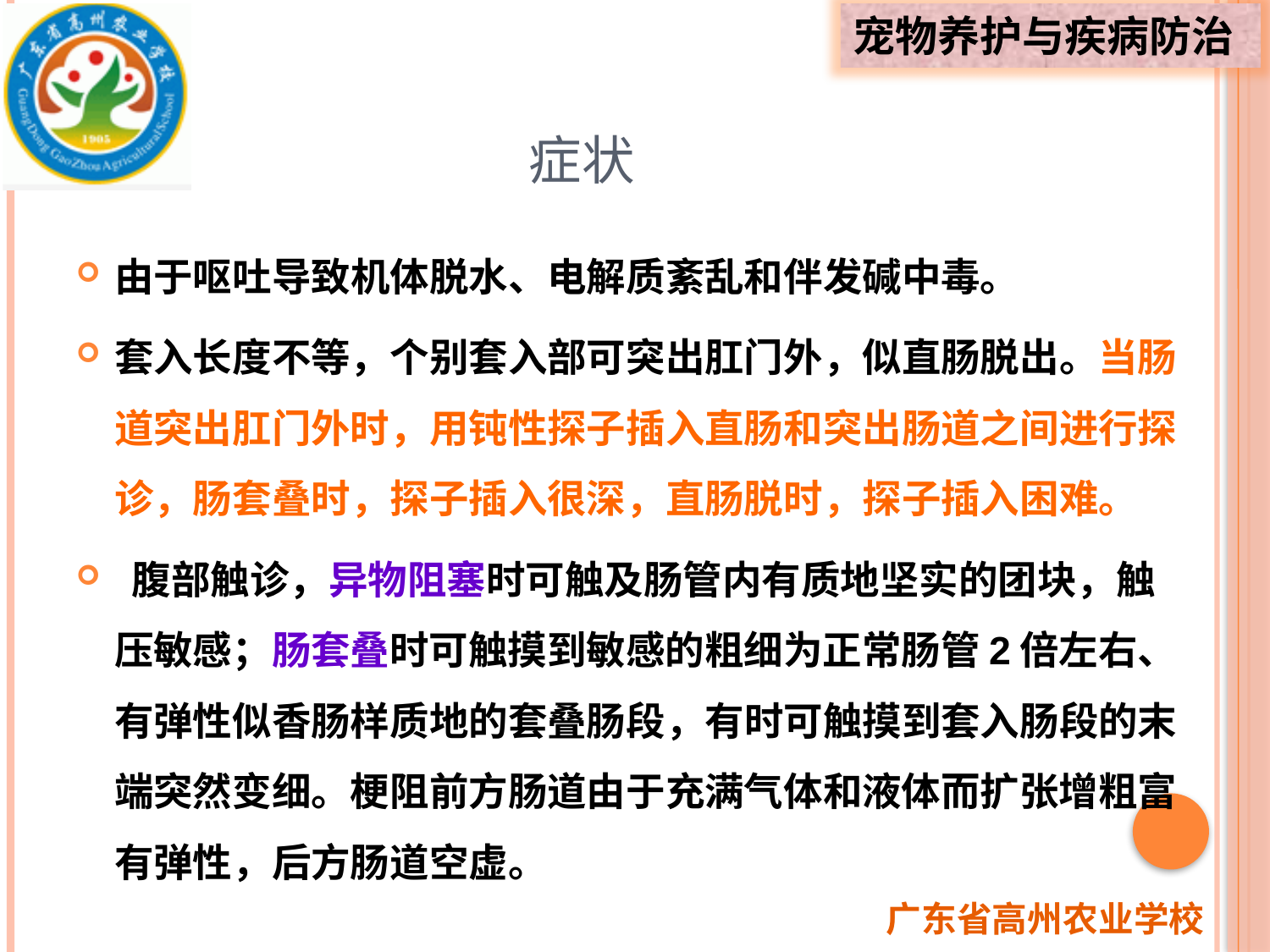

# 症状
由于呕吐导致机体脱水、电解质紊乱和伴发碱中毒。
套入长度不等，个别套入部可突出肛门外，似直肠脱出。当肠道突出肛门外时，用钝性探子插入直肠和突出肠道之间进行探诊，肠套叠时，探子插入很深，直肠脱时，探子插入困难。
 腹部触诊，异物阻塞时可触及肠管内有质地坚实的团块，触压敏感；肠套叠时可触摸到敏感的粗细为正常肠管2倍左右、有弹性似香肠样质地的套叠肠段，有时可触摸到套入肠段的末端突然变细。梗阻前方肠道由于充满气体和液体而扩张增粗富有弹性，后方肠道空虚。